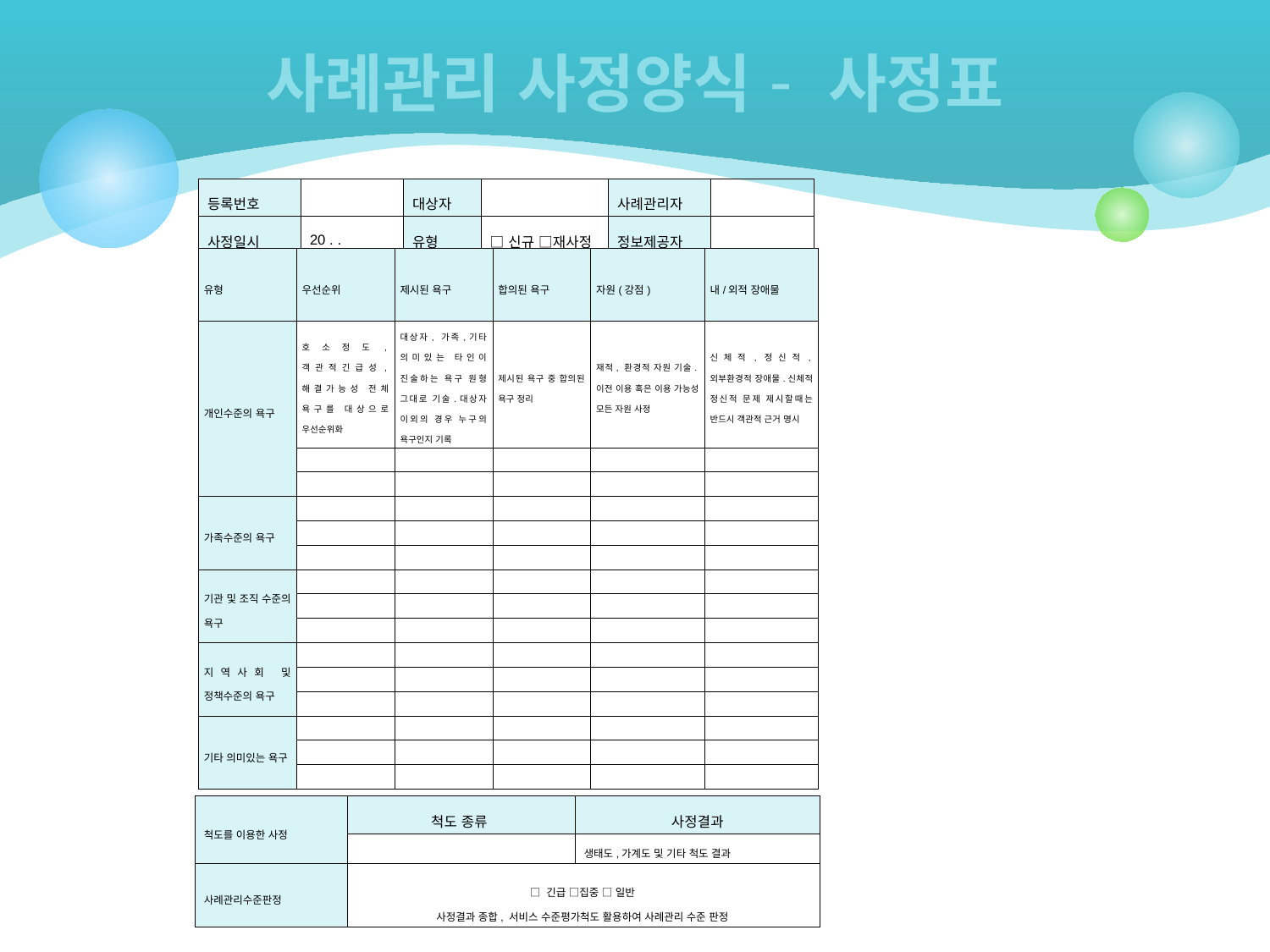

# 사례관리 사정양식- 사정표
| 등록번호 |  | 대상자 |  | 사례관리자 |  |
| --- | --- | --- | --- | --- | --- |
| 사정일시 | 20 . . | 유형 | □신규 □재사정 | 정보제공자 |  |
| 유형 | 우선순위 | 제시된 욕구 | 합의된 욕구 | 자원(강점) | 내/외적 장애물 |
| --- | --- | --- | --- | --- | --- |
| 개인수준의 욕구 | 호소정도,객관적긴급성,해결가능성 전체 욕구를 대상으로 우선순위화 | 대상자, 가족,기타 의미있는 타인이 진술하는 욕구 원형 그대로 기술.대상자 이외의 경우 누구의 욕구인지 기록 | 제시된 욕구 중 합의된 욕구 정리 | 재적, 환경적 자원 기술.이전 이용 혹은 이용 가능성 모든 자원 사정 | 신체적,정신적,외부환경적 장애물.신체적 정신적 문제 제시할때는 반드시 객관적 근거 명시 |
|  |  |  |  |  |  |
|  |  |  |  |  |  |
| 가족수준의 욕구 |  |  |  |  |  |
|  |  |  |  |  |  |
|  |  |  |  |  |  |
| 기관 및 조직 수준의 욕구 |  |  |  |  |  |
|  |  |  |  |  |  |
|  |  |  |  |  |  |
| 지역사회 및 정책수준의 욕구 |  |  |  |  |  |
|  |  |  |  |  |  |
|  |  |  |  |  |  |
| 기타 의미있는 욕구 |  |  |  |  |  |
|  |  |  |  |  |  |
|  |  |  |  |  |  |

| 척도를 이용한 사정 | 척도 종류 | 사정결과 |
| --- | --- | --- |
|  |  | 생태도,가계도 및 기타 척도 결과 |
| 사례관리수준판정 | □ 긴급 □집중 □ 일반 사정결과 종합, 서비스 수준평가척도 활용하여 사례관리 수준 판정 |  |